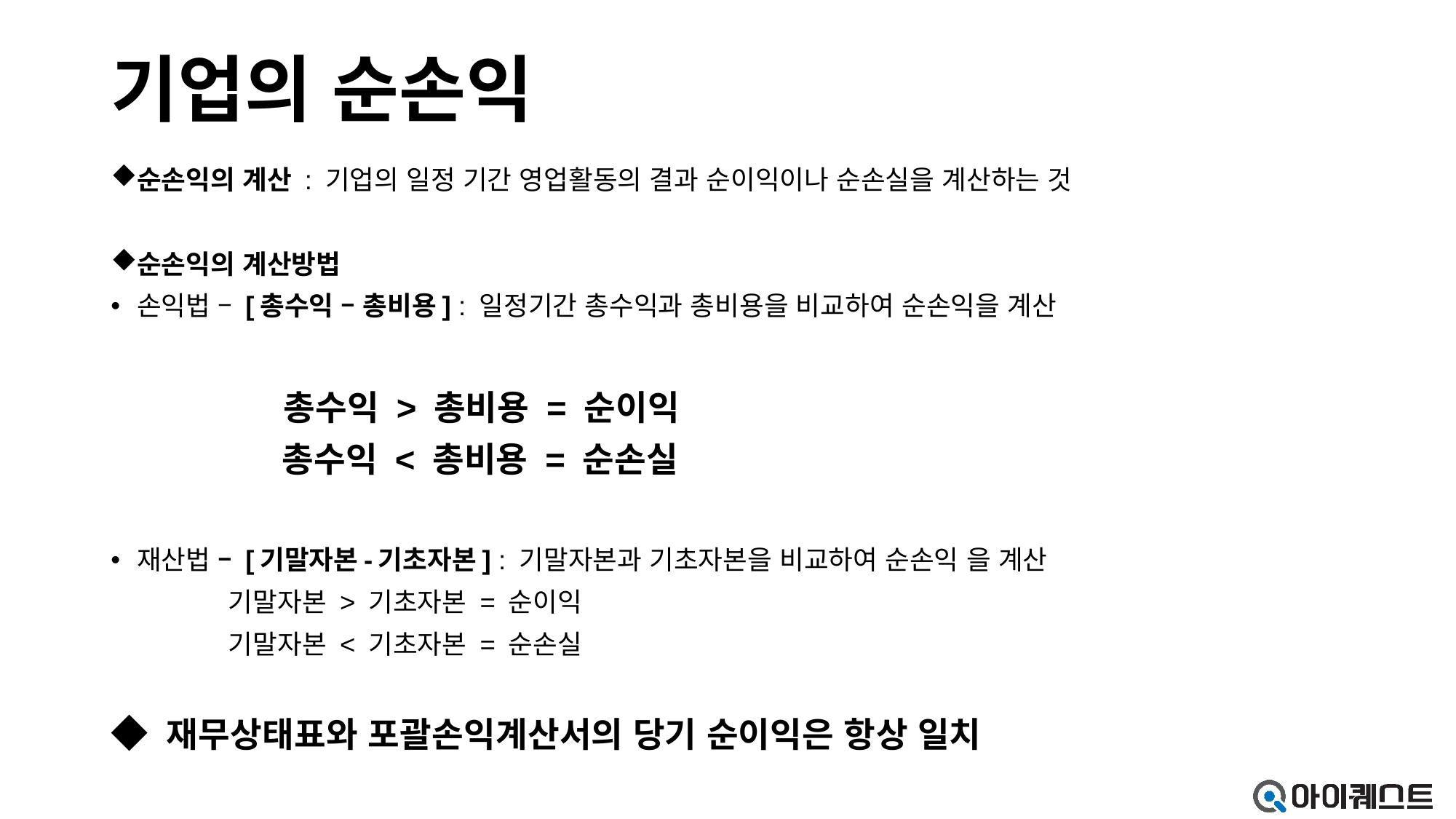

# 기업의 순손익
순손익의 계산 : 기업의 일정 기간 영업활동의 결과 순이익이나 순손실을 계산하는 것

순손익의 계산방법
손익법 – [총수익 – 총비용] : 일정기간 총수익과 총비용을 비교하여 순손익을 계산

                총수익 > 총비용 = 순이익
                 총수익 < 총비용 = 순손실

재산법 – [기말자본-기초자본] : 기말자본과 기초자본을 비교하여 순손익 을 계산
               기말자본 > 기초자본 = 순이익
               기말자본 < 기초자본 = 순손실

◆ 재무상태표와 포괄손익계산서의 당기 순이익은 항상 일치